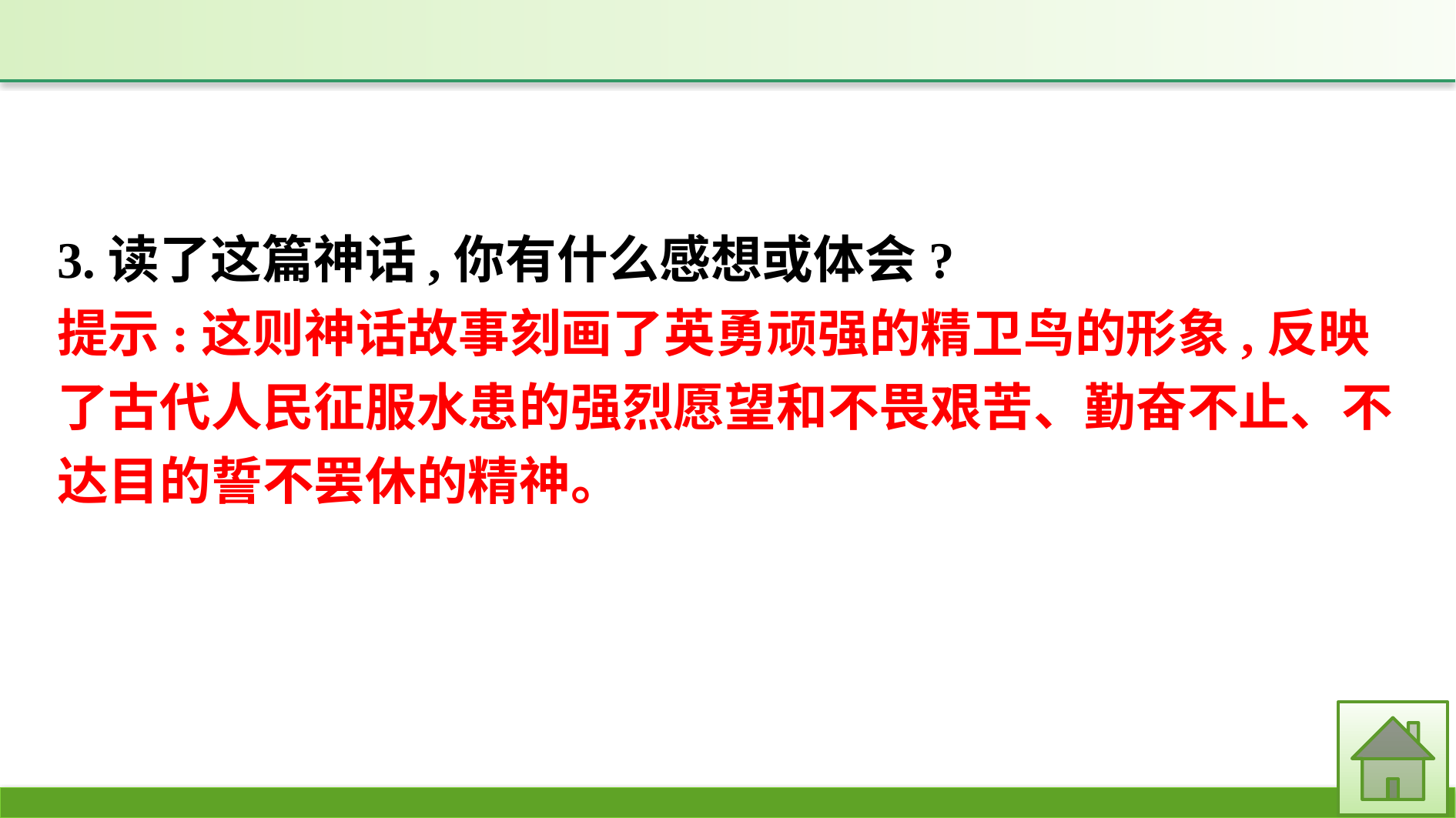

3.读了这篇神话,你有什么感想或体会?
提示:这则神话故事刻画了英勇顽强的精卫鸟的形象,反映了古代人民征服水患的强烈愿望和不畏艰苦、勤奋不止、不达目的誓不罢休的精神。